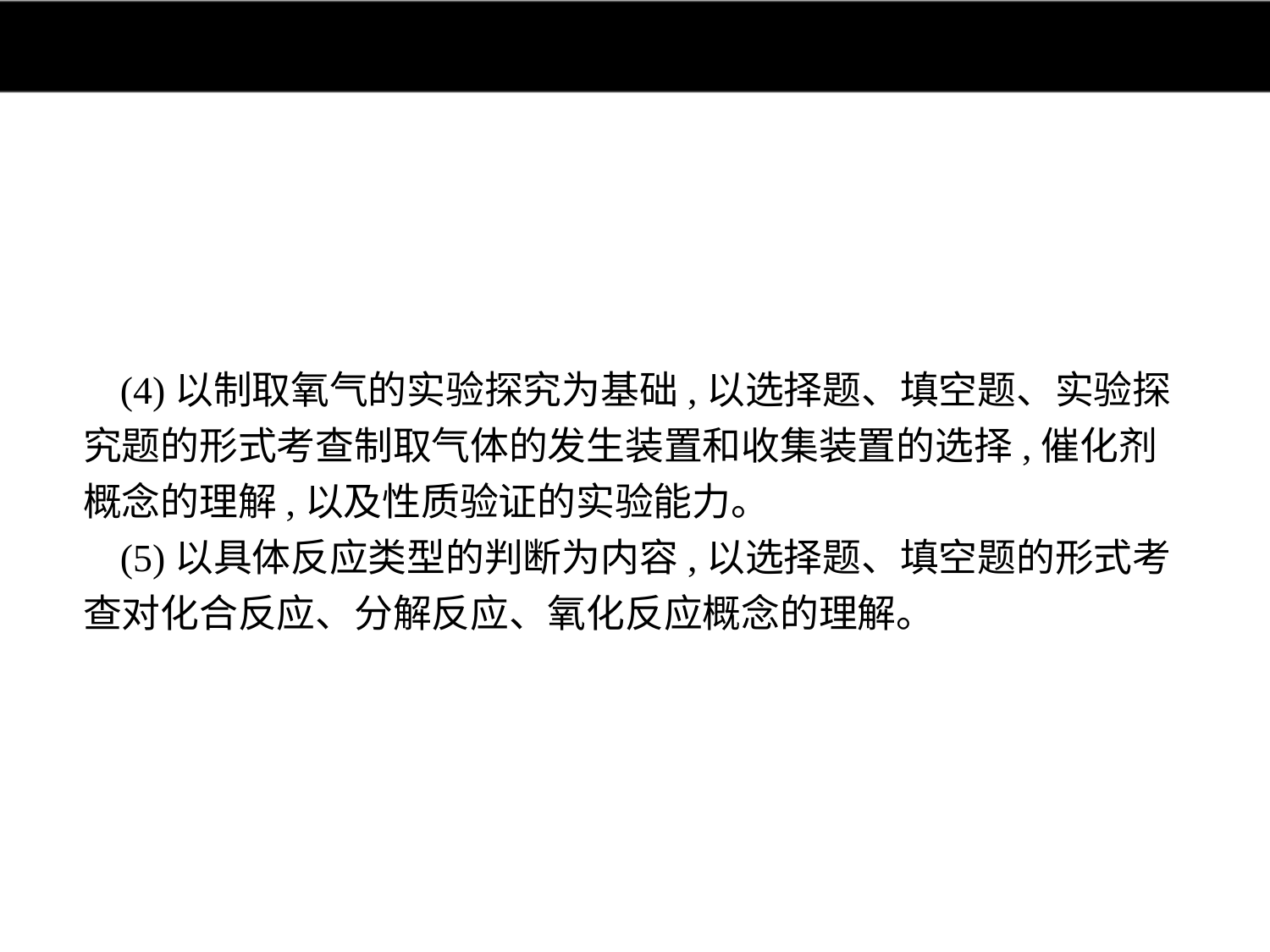

(4)以制取氧气的实验探究为基础,以选择题、填空题、实验探究题的形式考查制取气体的发生装置和收集装置的选择,催化剂概念的理解,以及性质验证的实验能力。
(5)以具体反应类型的判断为内容,以选择题、填空题的形式考查对化合反应、分解反应、氧化反应概念的理解。